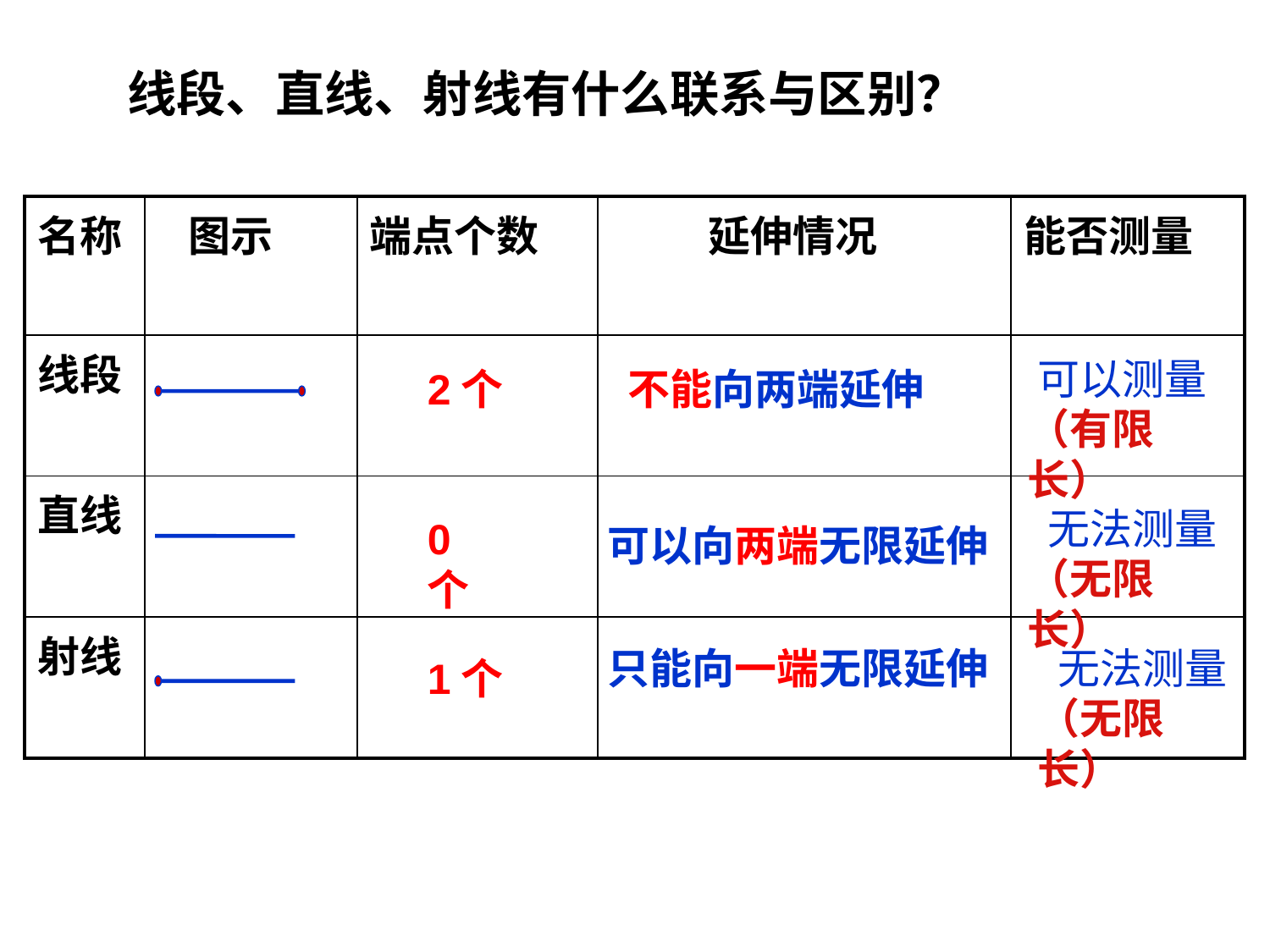

线段、直线、射线有什么联系与区别？
| 名称 | 图示 | 端点个数 | 延伸情况 | 能否测量 |
| --- | --- | --- | --- | --- |
| 线段 |  |  |  |  |
| 直线 |  |  |  |  |
| 射线 |  |  |  |  |
可以测量
2个
不能向两端延伸

（有限长）
无法测量
0个
可以向两端无限延伸

（无限长）
只能向一端无限延伸
无法测量
1个

（无限长）